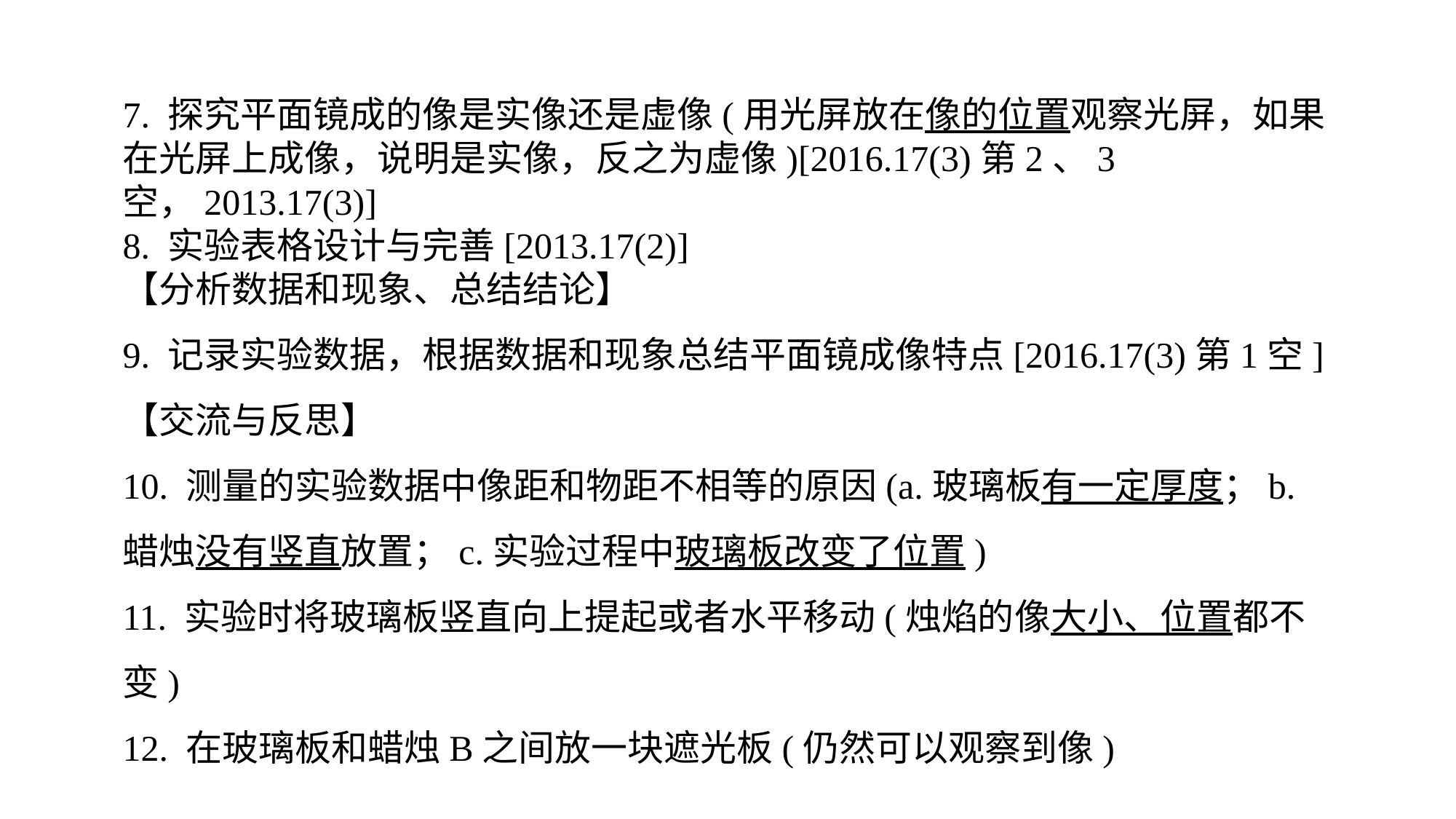

7. 探究平面镜成的像是实像还是虚像(用光屏放在像的位置观察光屏，如果在光屏上成像，说明是实像，反之为虚像)[2016.17(3)第2、3空，2013.17(3)]8. 实验表格设计与完善[2013.17(2)]【分析数据和现象、总结结论】9. 记录实验数据，根据数据和现象总结平面镜成像特点[2016.17(3)第1空]
【交流与反思】
10. 测量的实验数据中像距和物距不相等的原因(a.玻璃板有一定厚度；b.蜡烛没有竖直放置；c.实验过程中玻璃板改变了位置)
11. 实验时将玻璃板竖直向上提起或者水平移动(烛焰的像大小、位置都不变)
12. 在玻璃板和蜡烛B之间放一块遮光板(仍然可以观察到像)